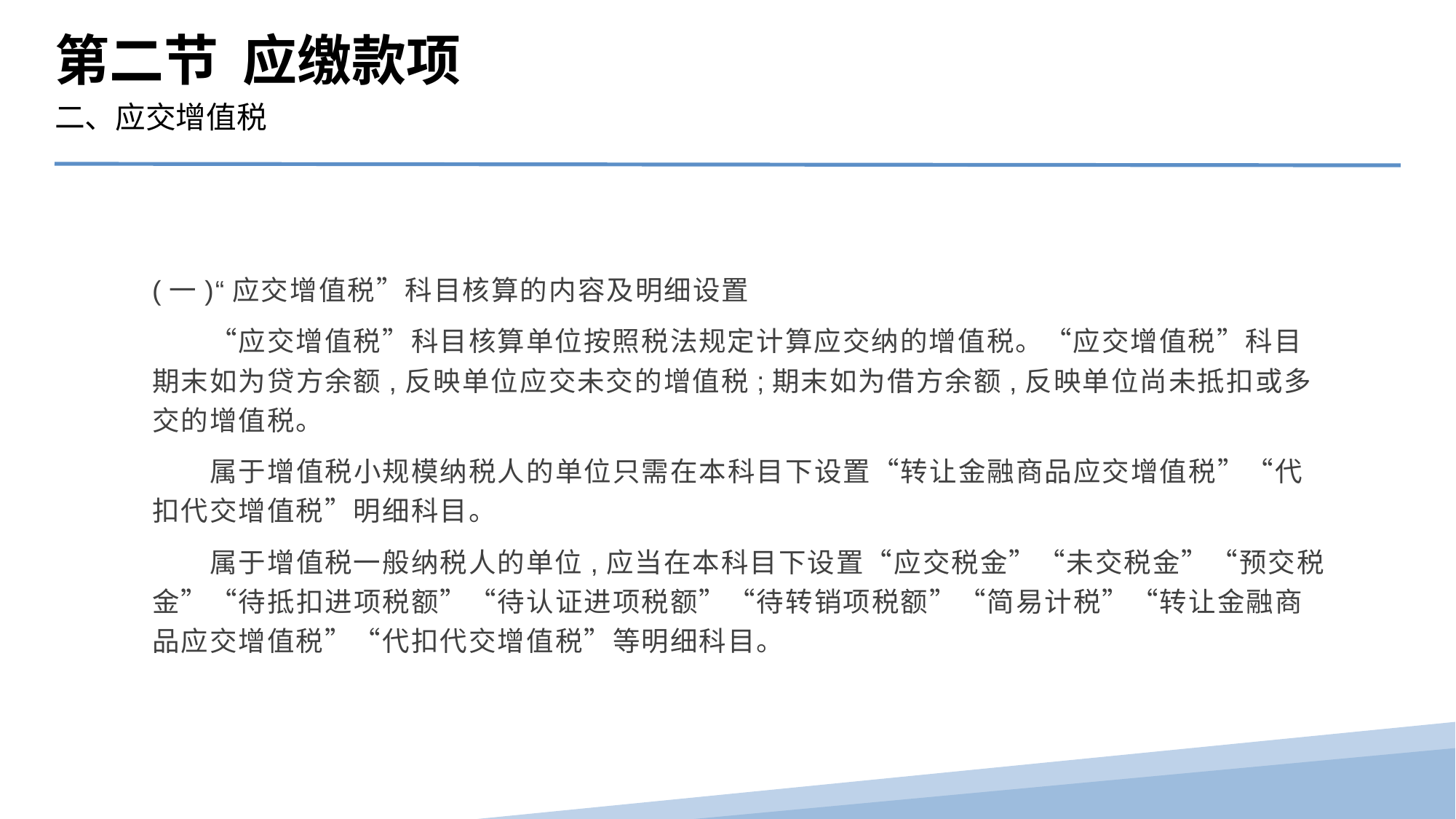

第二节  应缴款项
二、应交增值税
(一)“应交增值税”科目核算的内容及明细设置
　　“应交增值税”科目核算单位按照税法规定计算应交纳的增值税。“应交增值税”科目期末如为贷方余额,反映单位应交未交的增值税;期末如为借方余额,反映单位尚未抵扣或多交的增值税。
　　属于增值税小规模纳税人的单位只需在本科目下设置“转让金融商品应交增值税”“代扣代交增值税”明细科目。
　　属于增值税一般纳税人的单位,应当在本科目下设置“应交税金”“未交税金”“预交税金”“待抵扣进项税额”“待认证进项税额”“待转销项税额”“简易计税”“转让金融商品应交增值税”“代扣代交增值税”等明细科目。